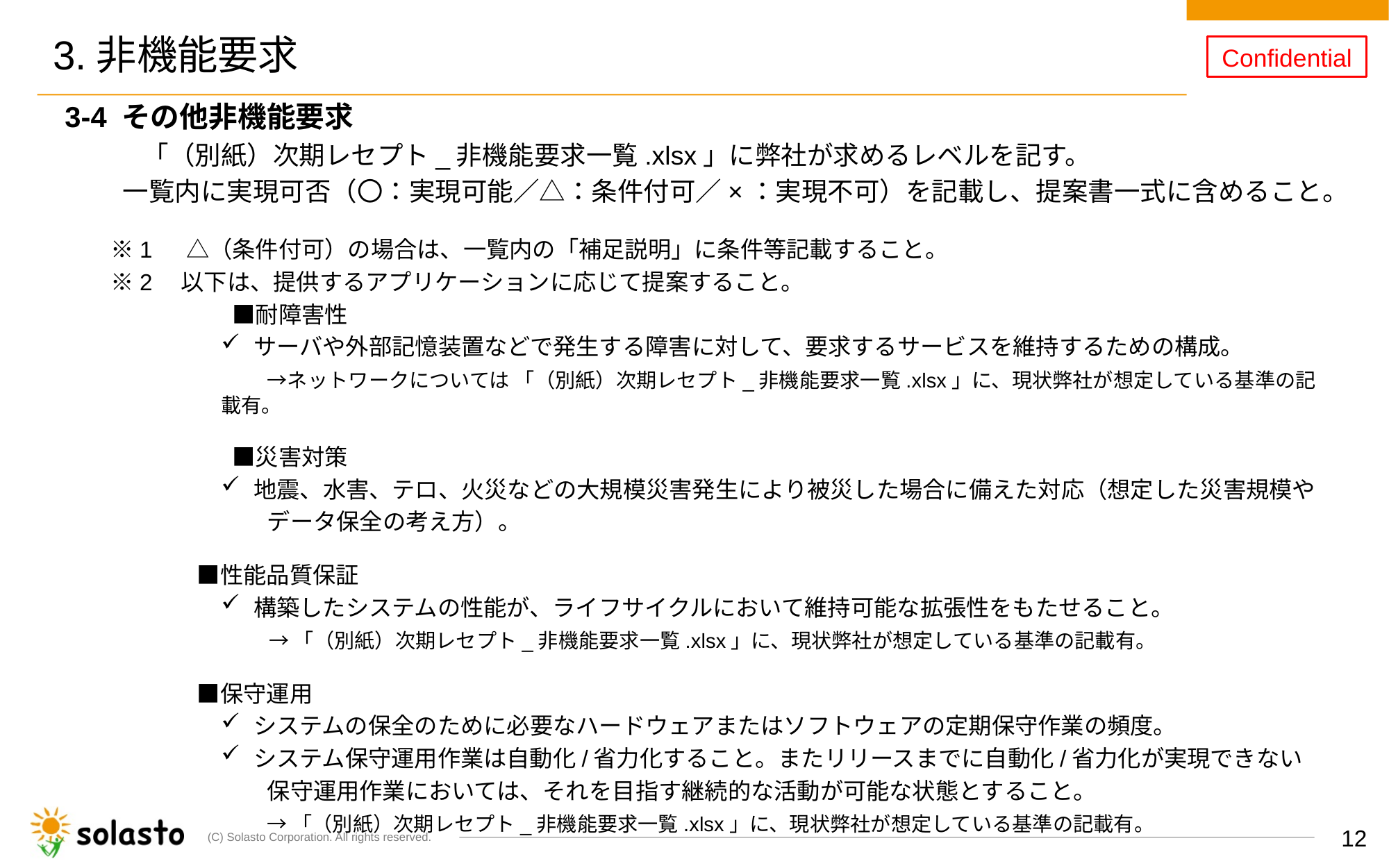

# 3.非機能要求
3-4 その他非機能要求
　　　「（別紙）次期レセプト_非機能要求一覧.xlsx」に弊社が求めるレベルを記す。
　　 一覧内に実現可否（〇：実現可能／△：条件付可／×：実現不可）を記載し、提案書一式に含めること。

　　※1　 △（条件付可）の場合は、一覧内の「補足説明」に条件等記載すること。
　　※2　以下は、提供するアプリケーションに応じて提案すること。
　　　　　■耐障害性
サーバや外部記憶装置などで発生する障害に対して、要求するサービスを維持するための構成。
　　→ネットワークについては 「（別紙）次期レセプト_非機能要求一覧.xlsx」に、現状弊社が想定している基準の記載有。

　　　　　■災害対策
地震、水害、テロ、火災などの大規模災害発生により被災した場合に備えた対応（想定した災害規模や
　　データ保全の考え方）。

　 ■性能品質保証
構築したシステムの性能が、ライフサイクルにおいて維持可能な拡張性をもたせること。
　　 → 「（別紙）次期レセプト_非機能要求一覧.xlsx」に、現状弊社が想定している基準の記載有。

　 ■保守運用
システムの保全のために必要なハードウェアまたはソフトウェアの定期保守作業の頻度。
システム保守運用作業は自動化/省力化すること。またリリースまでに自動化/省力化が実現できない
　　保守運用作業においては、それを目指す継続的な活動が可能な状態とすること。
　　→ 「（別紙）次期レセプト_非機能要求一覧.xlsx」に、現状弊社が想定している基準の記載有。